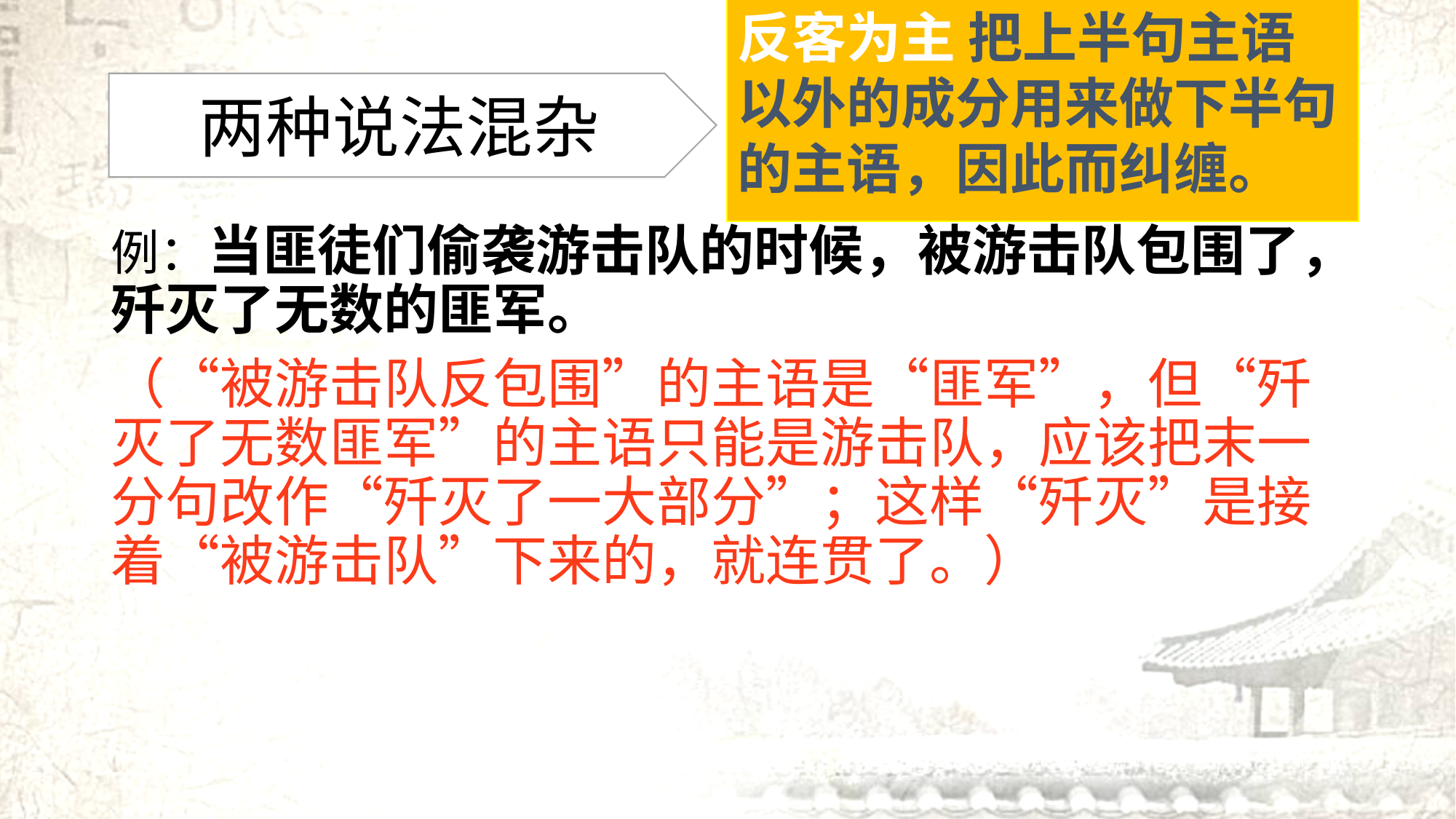

反客为主 把上半句主语以外的成分用来做下半句的主语，因此而纠缠。
#
两种说法混杂
例：当匪徒们偷袭游击队的时候，被游击队包围了，歼灭了无数的匪军。
（“被游击队反包围”的主语是“匪军”，但“歼灭了无数匪军”的主语只能是游击队，应该把末一分句改作“歼灭了一大部分”；这样“歼灭”是接着“被游击队”下来的，就连贯了。）